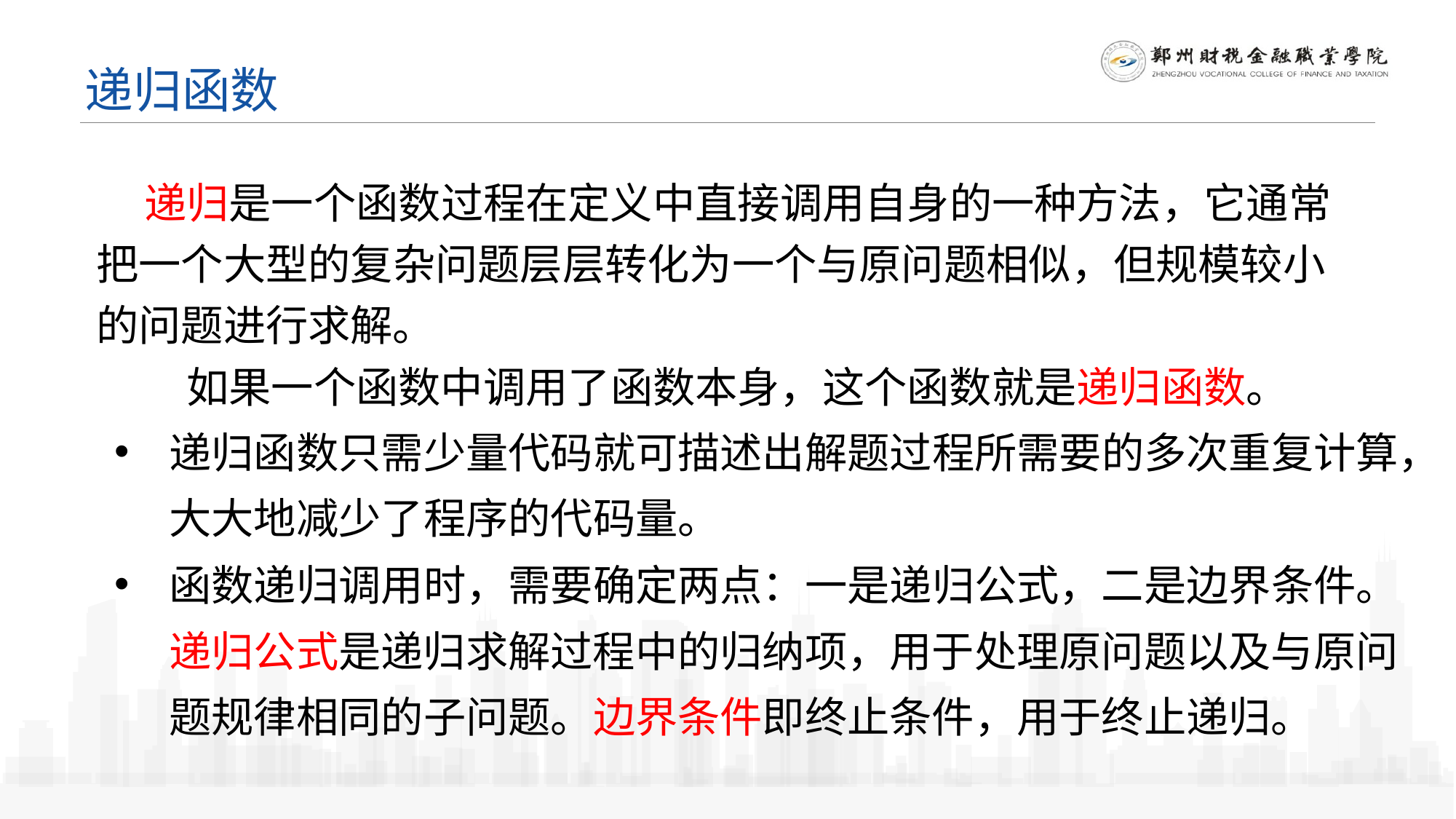

递归函数
    递归是一个函数过程在定义中直接调用自身的一种方法，它通常把一个大型的复杂问题层层转化为一个与原问题相似，但规模较小的问题进行求解。
如果一个函数中调用了函数本身，这个函数就是递归函数。
递归函数只需少量代码就可描述出解题过程所需要的多次重复计算，大大地减少了程序的代码量。
函数递归调用时，需要确定两点：一是递归公式，二是边界条件。递归公式是递归求解过程中的归纳项，用于处理原问题以及与原问题规律相同的子问题。边界条件即终止条件，用于终止递归。